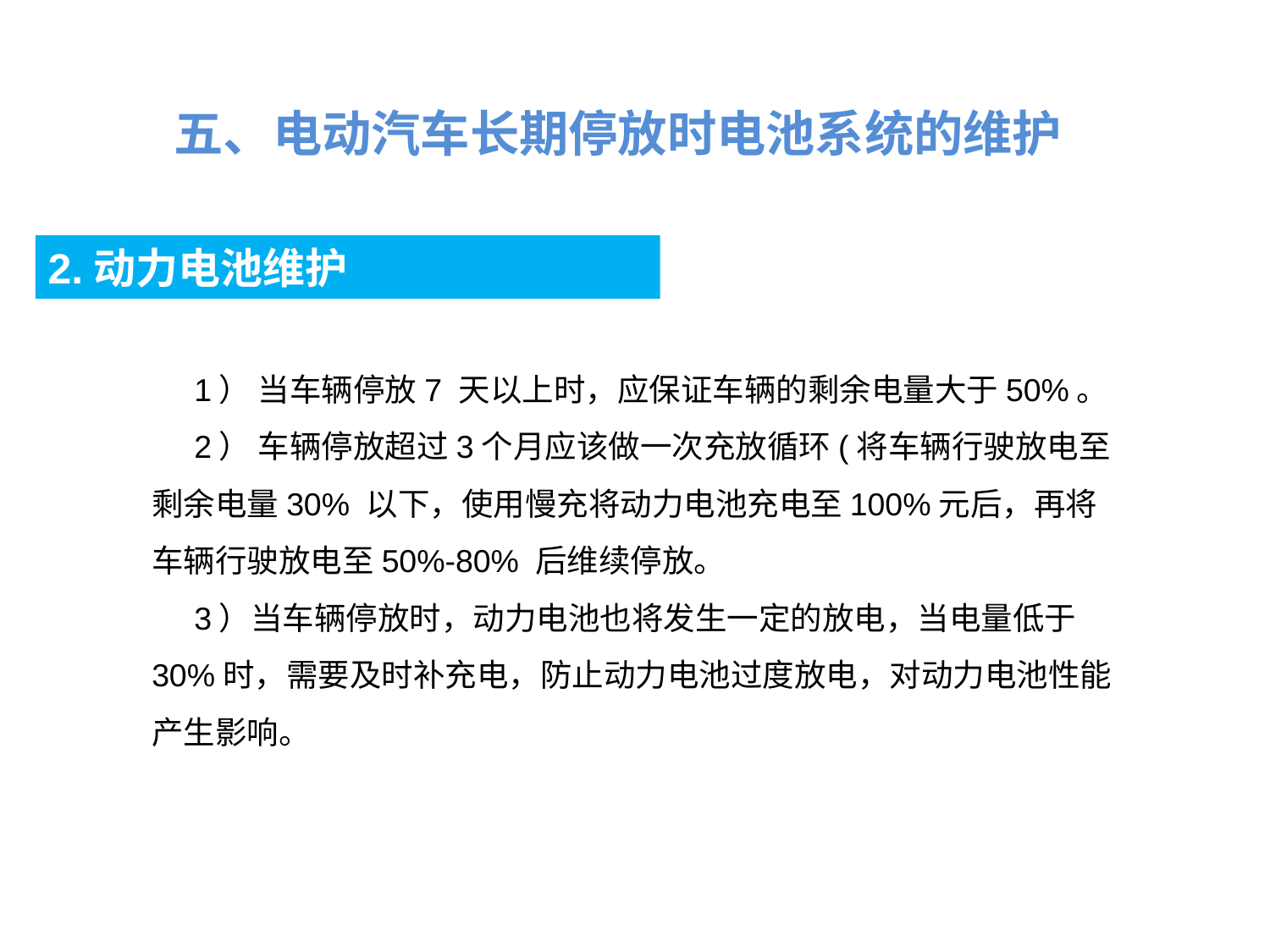

五、电动汽车长期停放时电池系统的维护
2.动力电池维护
1） 当车辆停放7 天以上时，应保证车辆的剩余电量大于50%。
2） 车辆停放超过3个月应该做一次充放循环(将车辆行驶放电至剩余电量30% 以下，使用慢充将动力电池充电至100%元后，再将车辆行驶放电至50%-80% 后维续停放。
3）当车辆停放时，动力电池也将发生一定的放电，当电量低于30%时，需要及时补充电，防止动力电池过度放电，对动力电池性能产生影响。